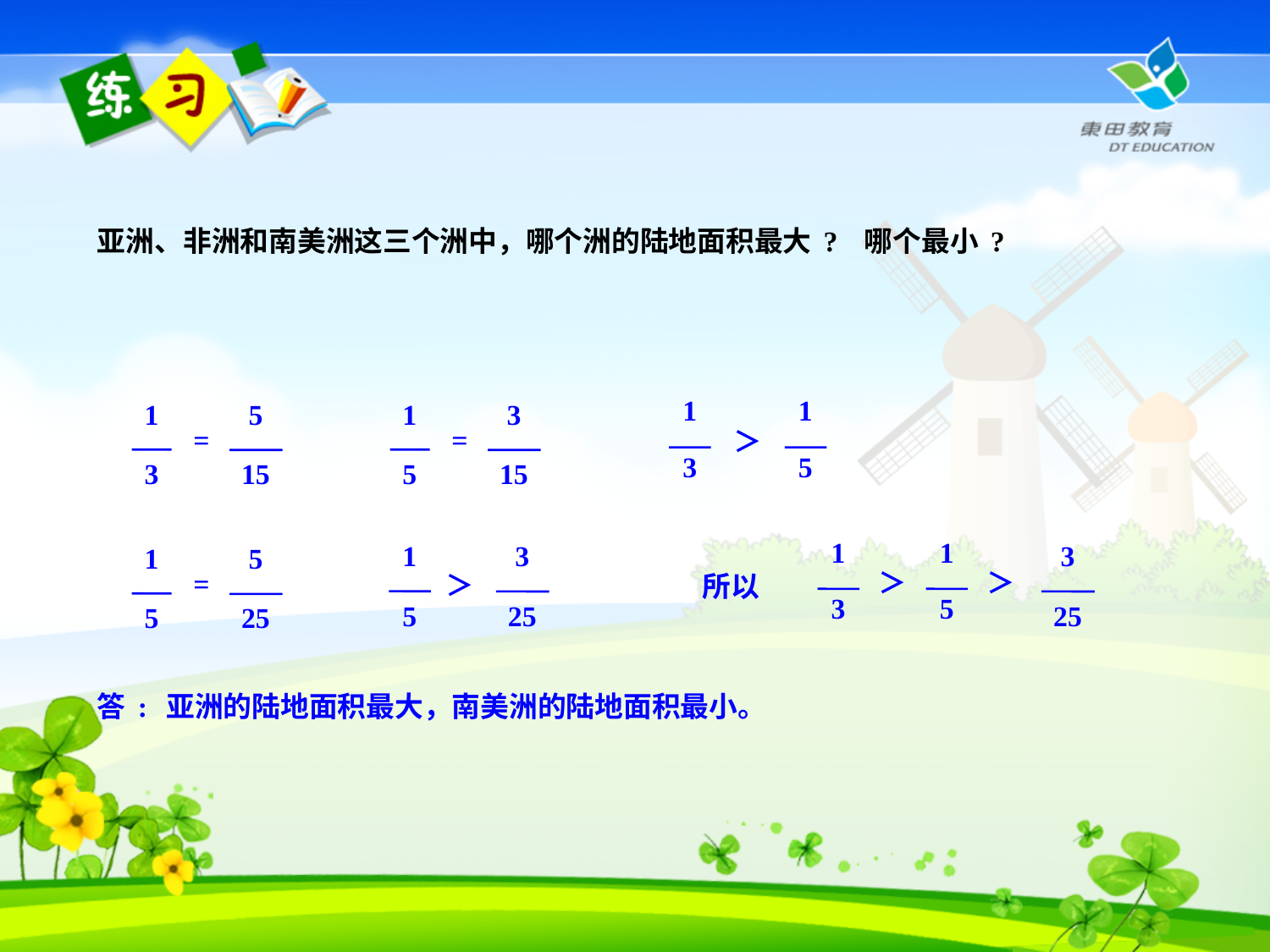

亚洲、非洲和南美洲这三个洲中，哪个洲的陆地面积最大?  哪个最小?
1
3

5
15

=
1
5

3
15

=
1
3

1
5

＞
1
5

3
25

＞
1
3

1
5

3
25

＞
＞
  所以
1
5

5
25

=
答: 亚洲的陆地面积最大，南美洲的陆地面积最小。